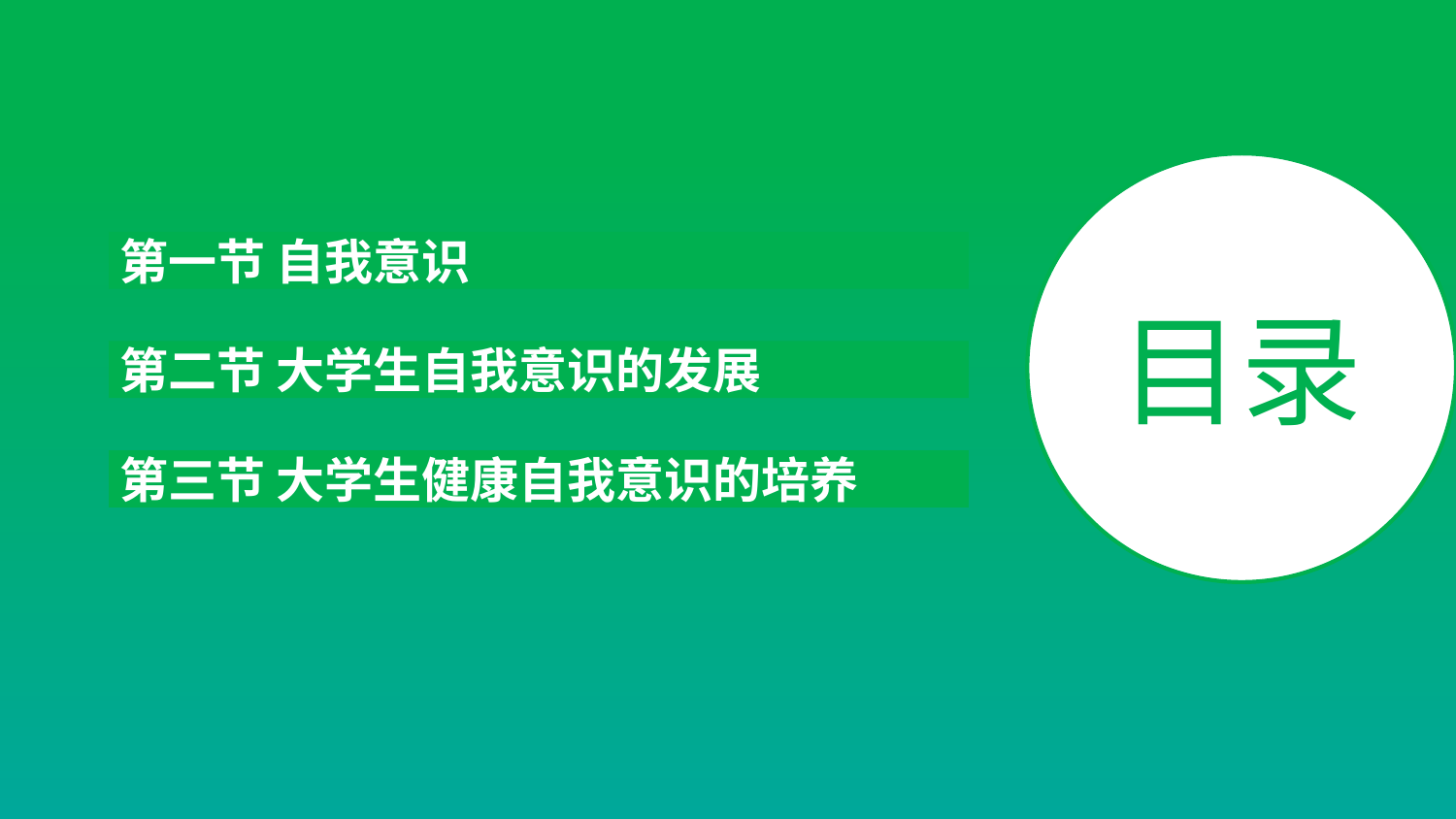

第一节 自我意识
目录
第二节 大学生自我意识的发展
第三节 大学生健康自我意识的培养